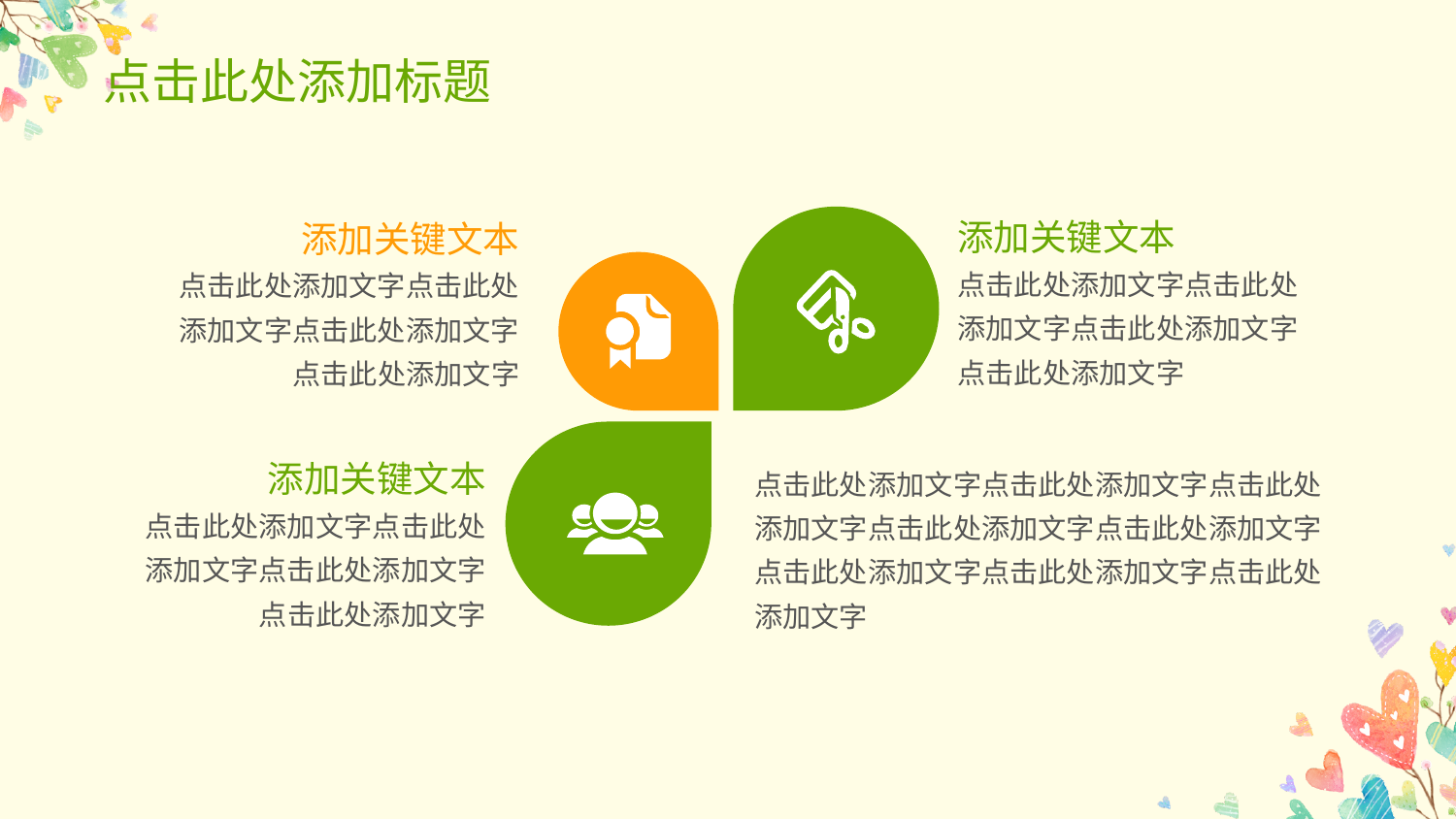

点击此处添加标题
添加关键文本
添加关键文本

点击此处添加文字点击此处添加文字点击此处添加文字点击此处添加文字
点击此处添加文字点击此处添加文字点击此处添加文字点击此处添加文字

添加关键文本
点击此处添加文字点击此处添加文字点击此处添加文字点击此处添加文字点击此处添加文字点击此处添加文字点击此处添加文字点击此处添加文字
点击此处添加文字点击此处添加文字点击此处添加文字点击此处添加文字